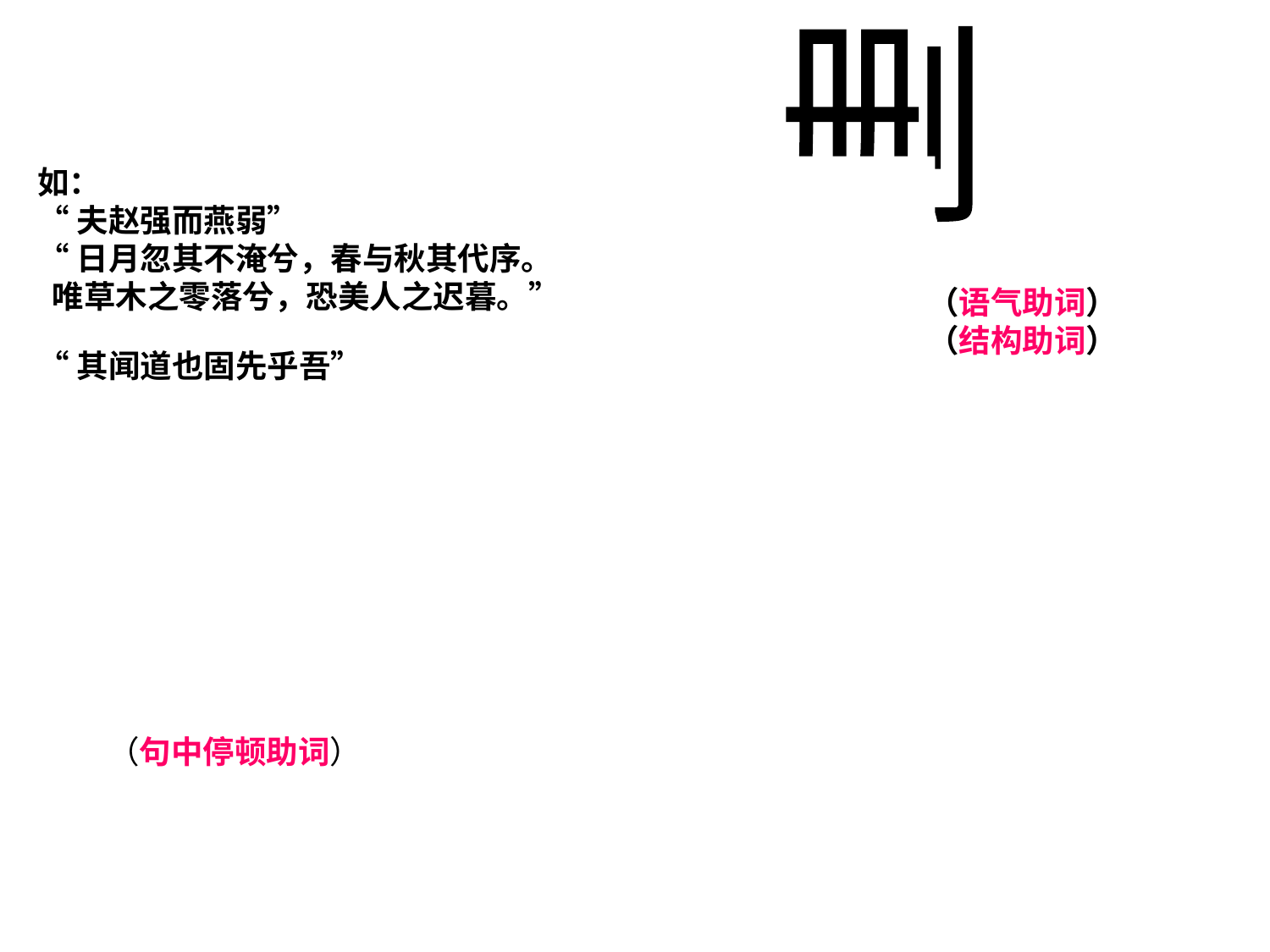

删
如：
“夫赵强而燕弱”
“日月忽其不淹兮，春与秋其代序。
 唯草木之零落兮，恐美人之迟暮。”
“其闻道也固先乎吾”
（语气助词）
（结构助词）

（发语词）
（句中停顿助词）